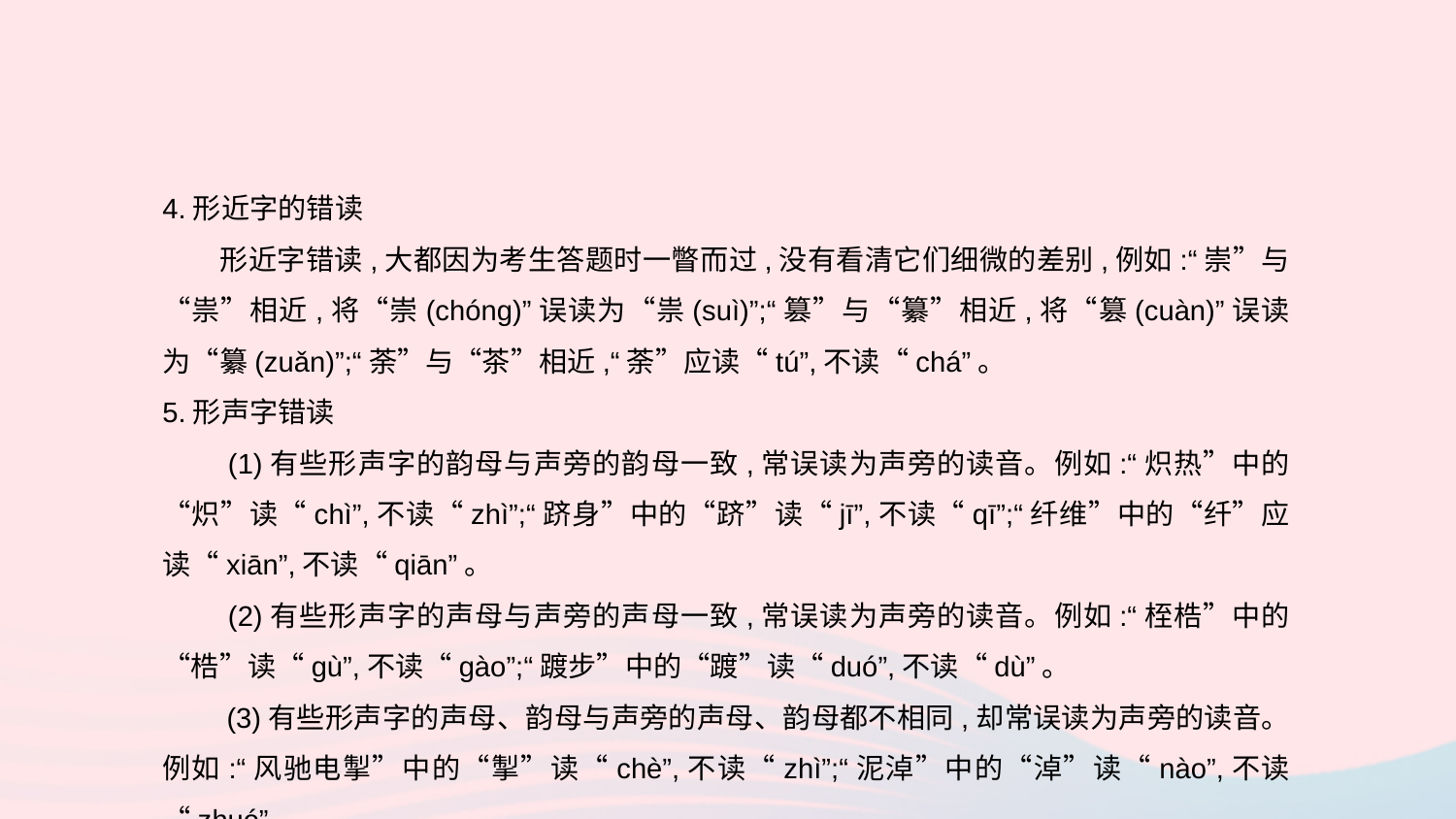

4.形近字的错读
　　形近字错读,大都因为考生答题时一瞥而过,没有看清它们细微的差别,例如:“崇”与“祟”相近,将“崇(chónɡ)”误读为“祟(suì)”;“篡”与“纂”相近,将“篡(cuàn)”误读为“纂(zuǎn)”;“荼”与“茶”相近,“荼”应读“tú”,不读“chá”。
5.形声字错读
　　(1)有些形声字的韵母与声旁的韵母一致,常误读为声旁的读音。例如:“炽热”中的“炽”读“chì”,不读“zhì”;“跻身”中的“跻”读“jī”,不读“qī”;“纤维”中的“纤”应读“xiān”,不读“qiān”。
　　(2)有些形声字的声母与声旁的声母一致,常误读为声旁的读音。例如:“桎梏”中的“梏”读“ɡù”,不读“gào”;“踱步”中的“踱”读“duó”,不读“dù”。
　　(3)有些形声字的声母、韵母与声旁的声母、韵母都不相同,却常误读为声旁的读音。例如:“风驰电掣”中的“掣”读“chè”,不读“zhì”;“泥淖”中的“淖”读“nào”,不读“zhuó”。